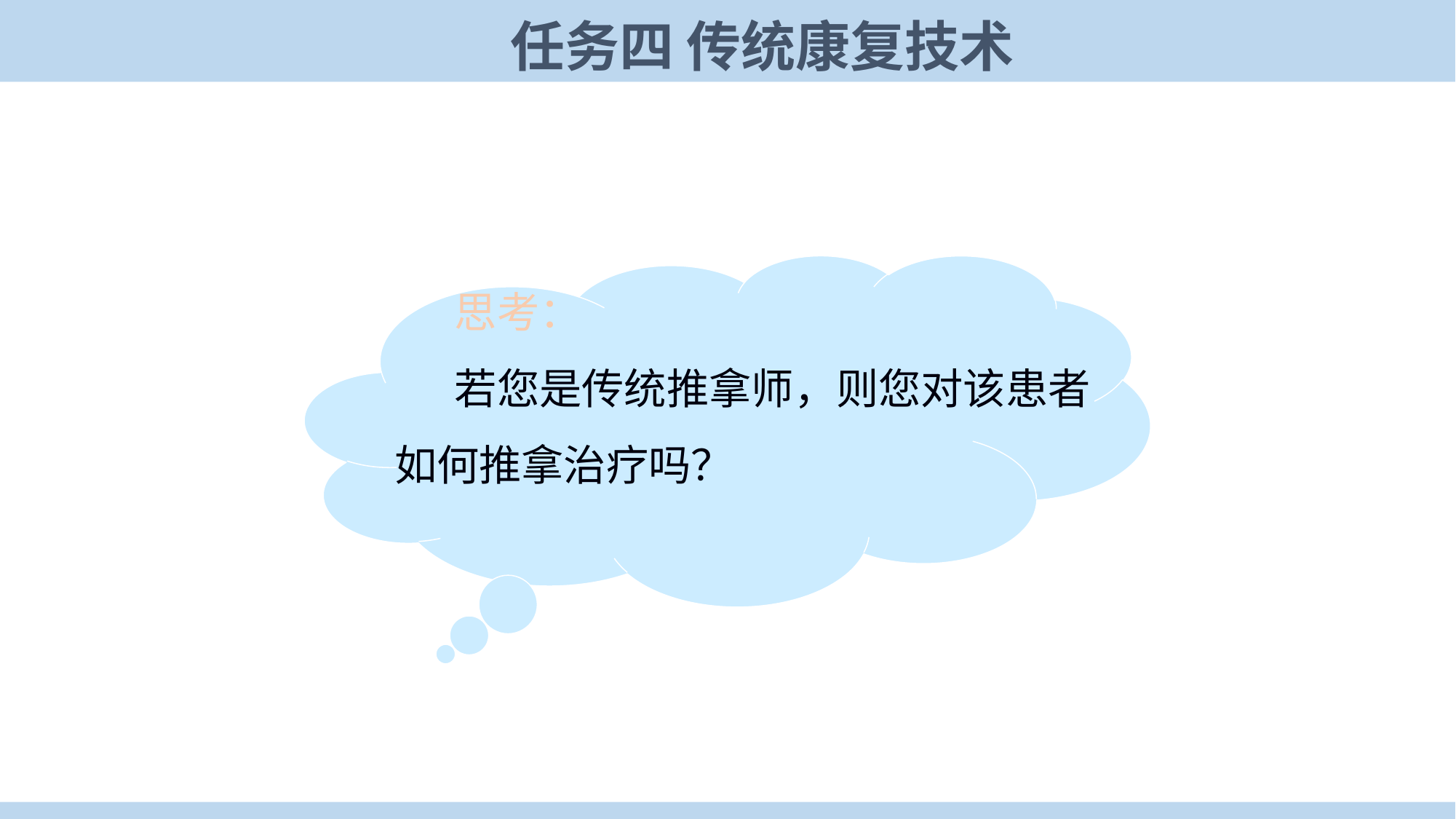

任务四 传统康复技术

思考：
若您是传统推拿师，则您对该患者如何推拿治疗吗？